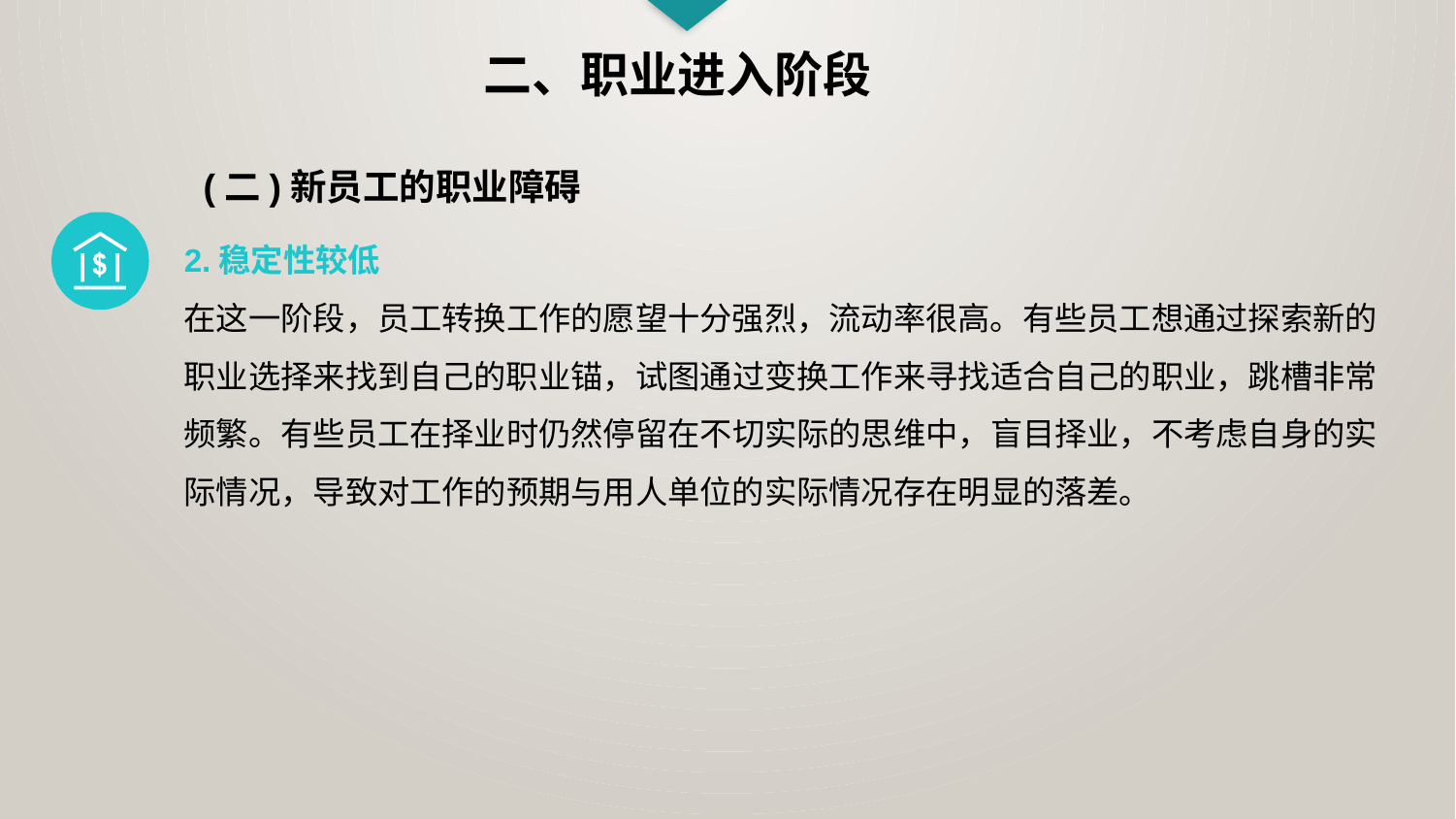

二、职业进入阶段
(二)新员工的职业障碍

2.稳定性较低
在这一阶段，员工转换工作的愿望十分强烈，流动率很高。有些员工想通过探索新的职业选择来找到自己的职业锚，试图通过变换工作来寻找适合自己的职业，跳槽非常频繁。有些员工在择业时仍然停留在不切实际的思维中，盲目择业，不考虑自身的实际情况，导致对工作的预期与用人单位的实际情况存在明显的落差。

32